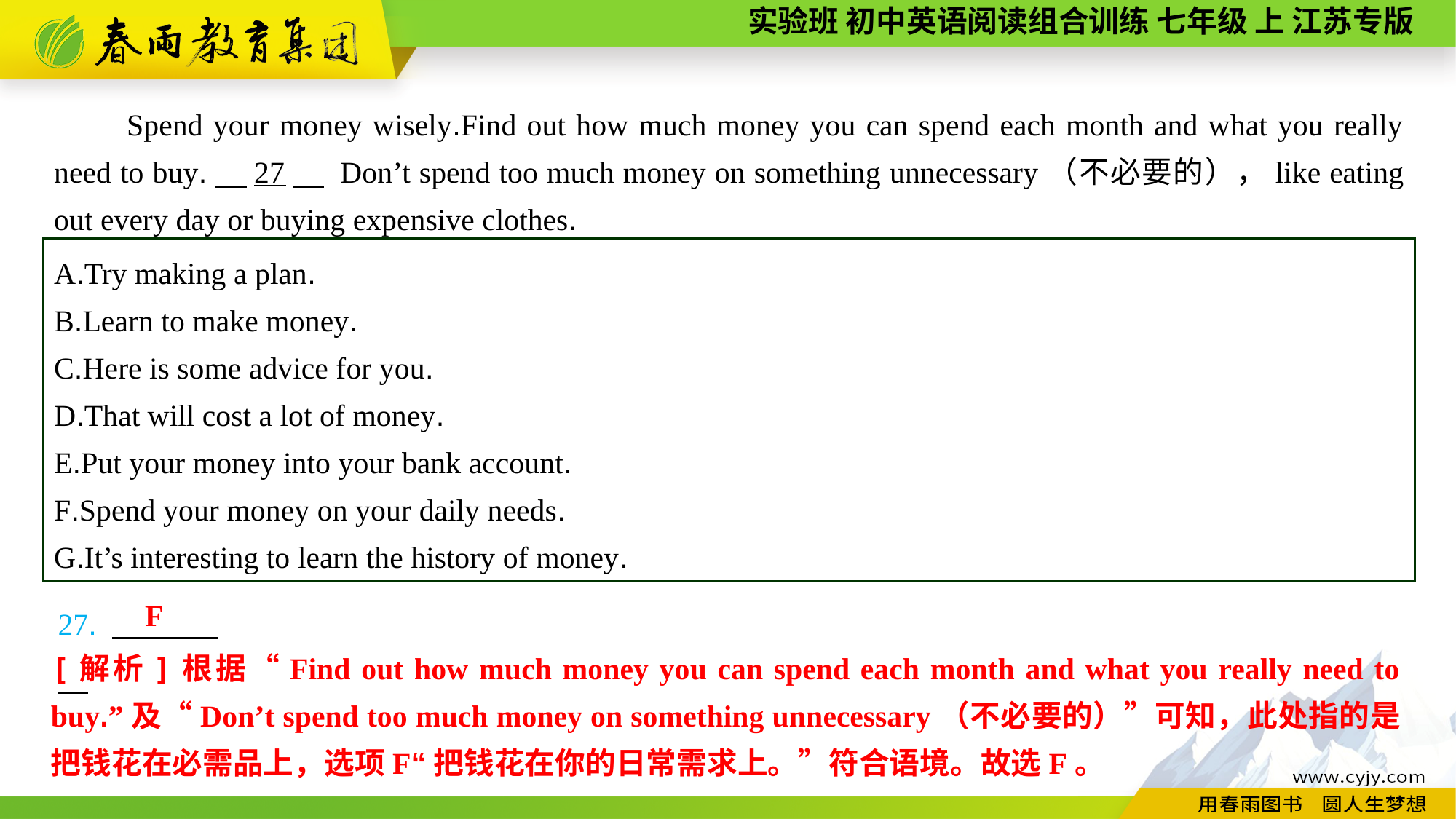

Spend your money wisely.Find out how much money you can spend each month and what you really need to buy.　27　 Don’t spend too much money on something unnecessary（不必要的），like eating out every day or buying expensive clothes.
A.Try making a plan.
B.Learn to make money.
C.Here is some advice for you.
D.That will cost a lot of money.
E.Put your money into your bank account.
F.Spend your money on your daily needs.
G.It’s interesting to learn the history of money.

27.
F
[解析]根据“Find out how much money you can spend each month and what you really need to buy.”及“Don’t spend too much money on something unnecessary（不必要的）”可知，此处指的是把钱花在必需品上，选项F“把钱花在你的日常需求上。”符合语境。故选F。